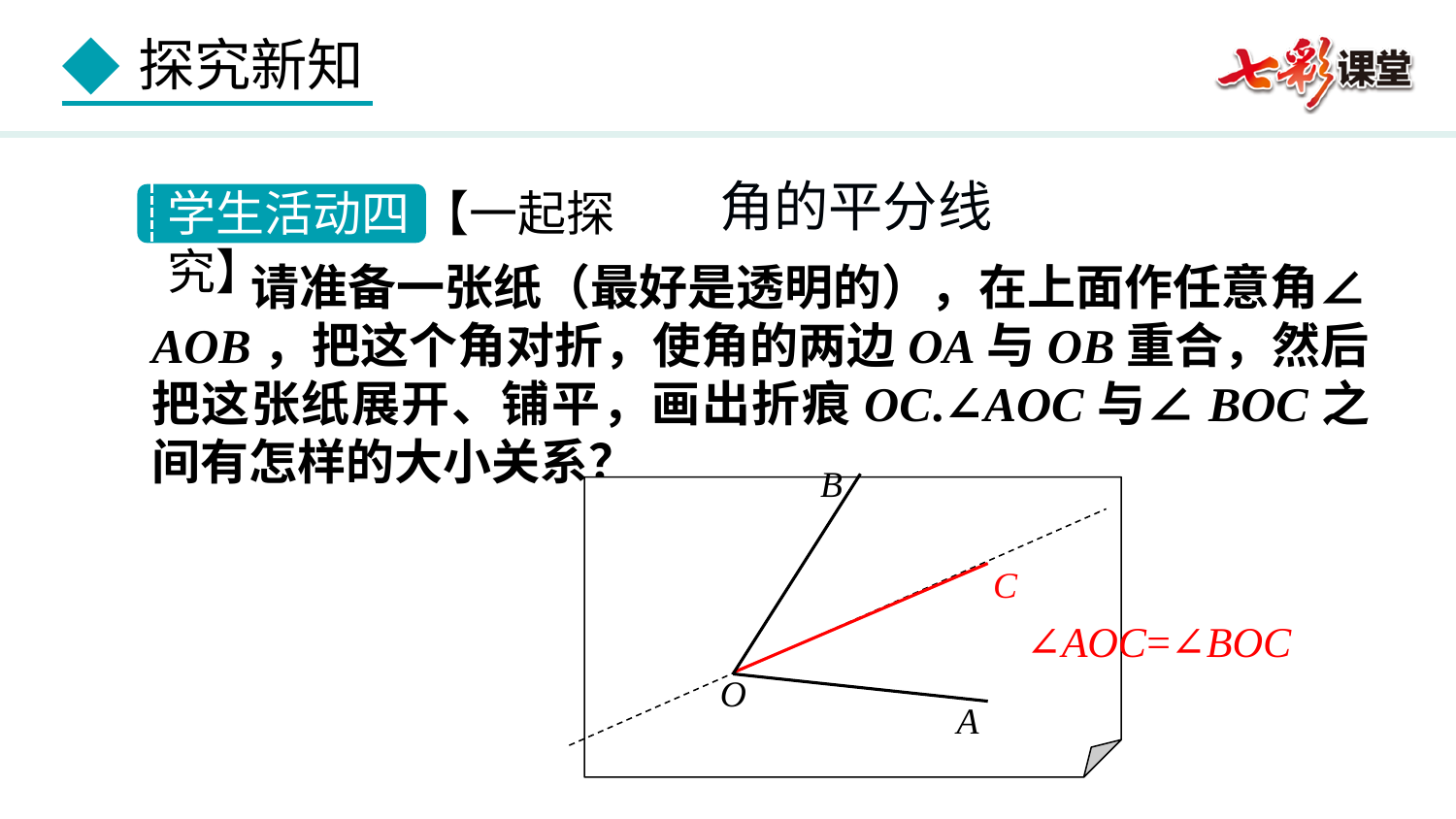

角的平分线
学生活动四 【一起探究】

        请准备一张纸（最好是透明的），在上面作任意角∠AOB，把这个角对折，使角的两边OA与OB重合，然后把这张纸展开、铺平，画出折痕OC.∠AOC与∠BOC之间有怎样的大小关系？
B

C

∠AOC=∠BOC
O

A